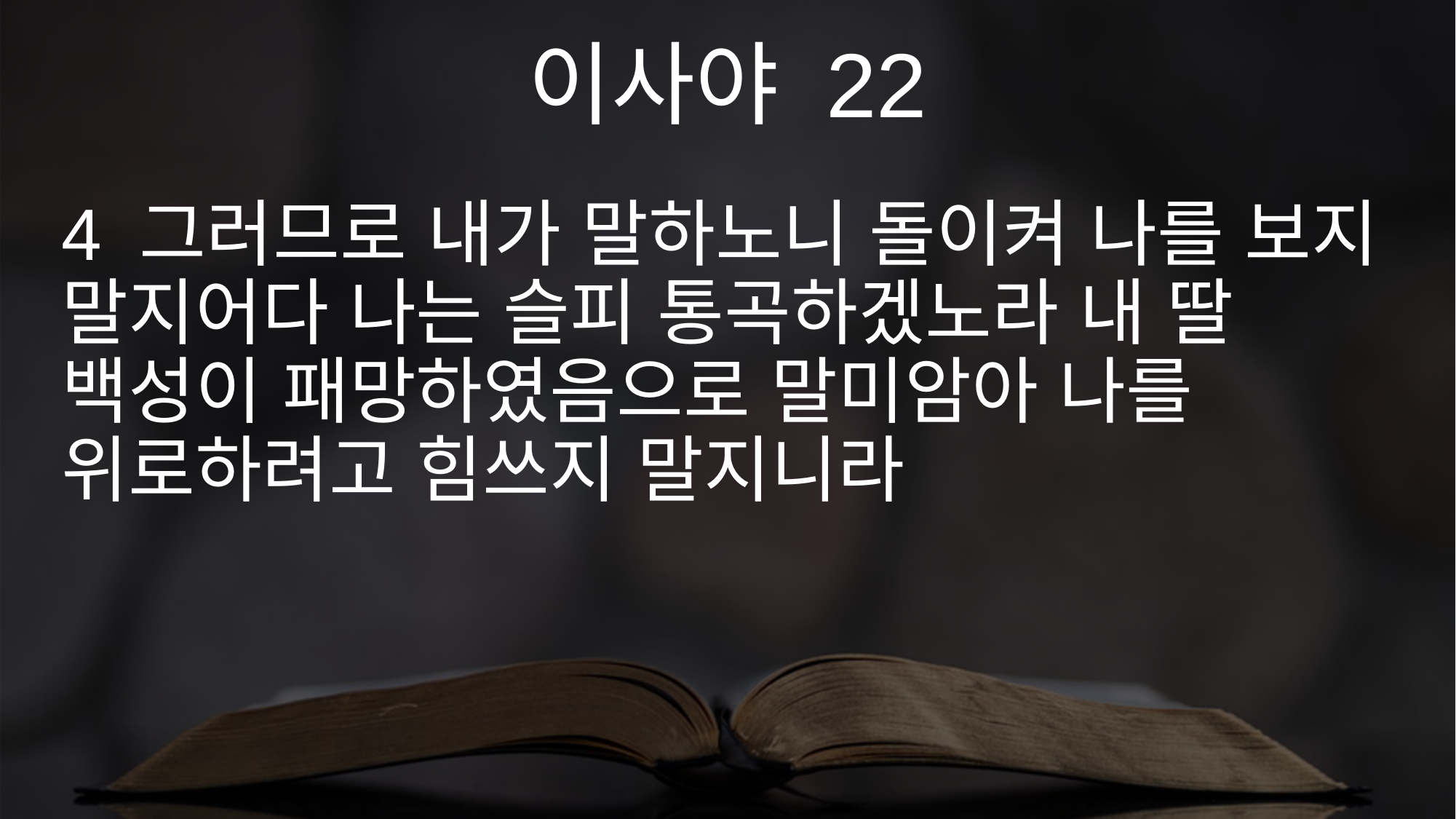

이사야 22
4 그러므로 내가 말하노니 돌이켜 나를 보지 말지어다 나는 슬피 통곡하겠노라 내 딸 백성이 패망하였음으로 말미암아 나를 위로하려고 힘쓰지 말지니라